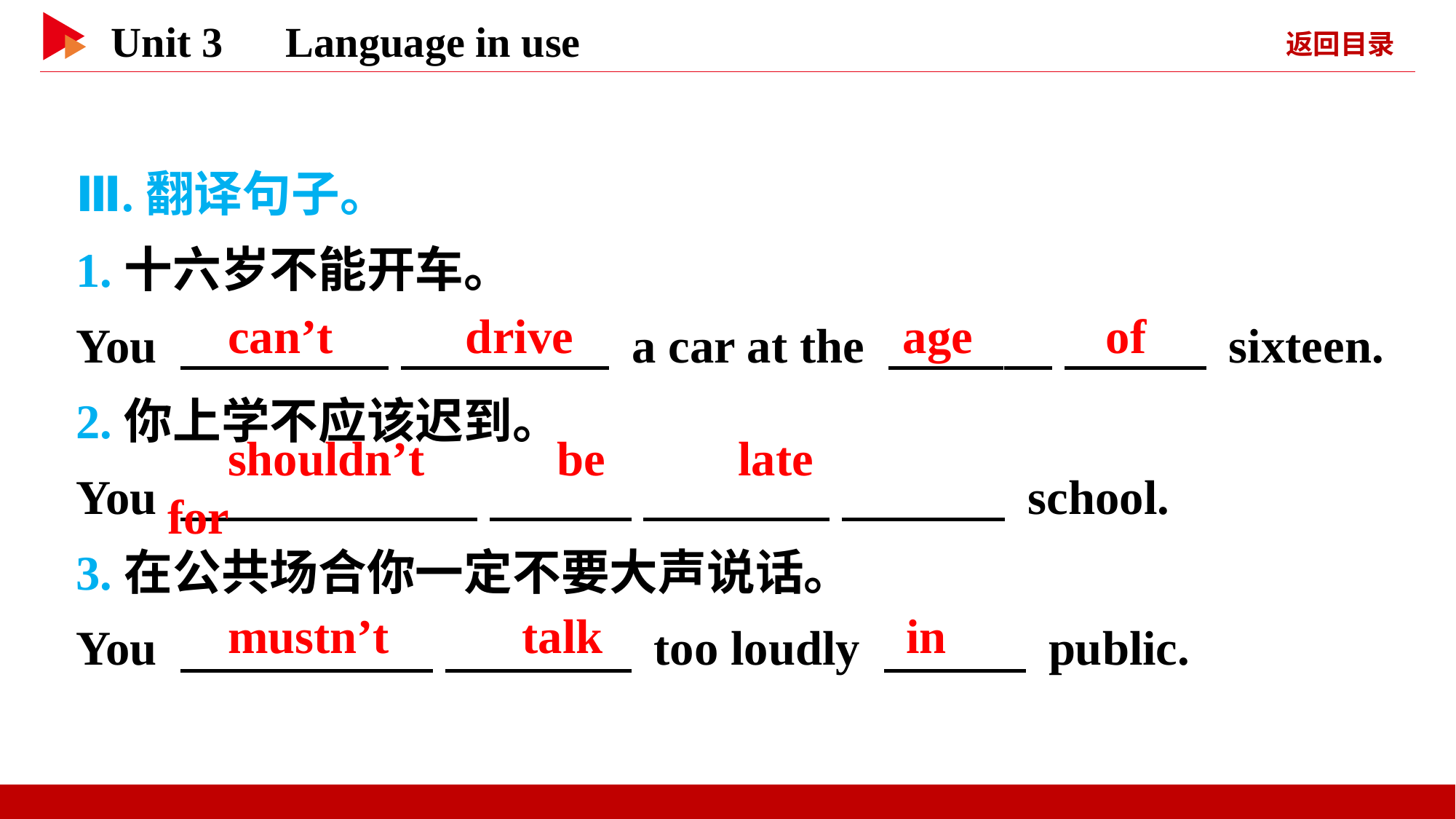

Ⅲ.翻译句子。
1.十六岁不能开车。
You 　          　 　          　 a car at the 　      　 　    　 sixteen.
2.你上学不应该迟到。
You 　                  　 　    　 　        　 　      　 school.
3.在公共场合你一定不要大声说话。
You 　              　 　        　 too loudly 　    　 public.
　can’t　 　drive
　age　 　of
　shouldn’t　 　be　 　late　 　for
　mustn’t　 　talk
　in